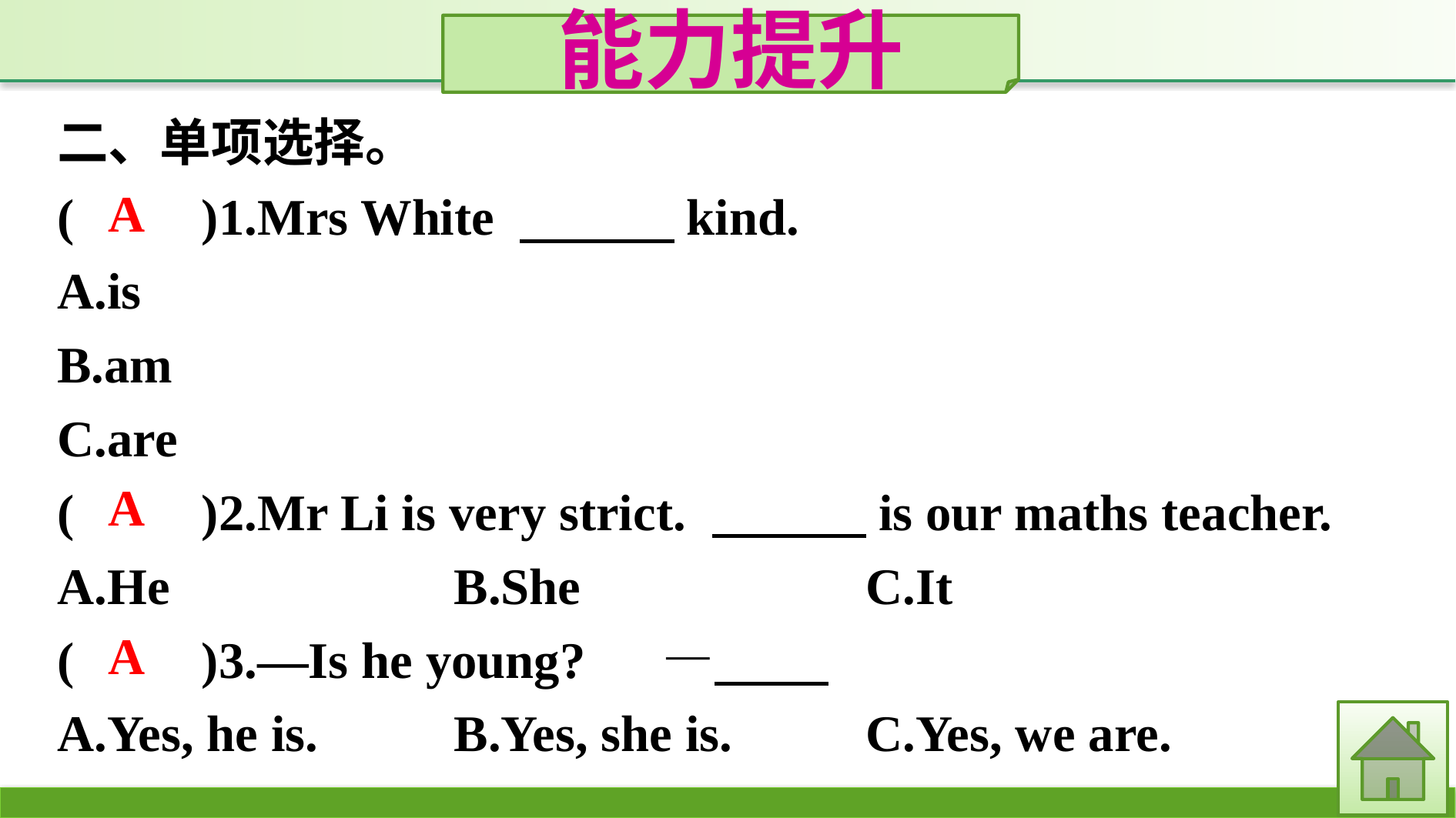

能力提升
二、单项选择。
(　　)1.Mrs White 　　　kind.
A.is
B.am
C.are
(　　)2.Mr Li is very strict. 　　　is our maths teacher.
A.He			B.She				C.It
(　　)3.—Is he young?　 —
A.Yes, he is. 	B.Yes, she is. 		C.Yes, we are.
A
A
A